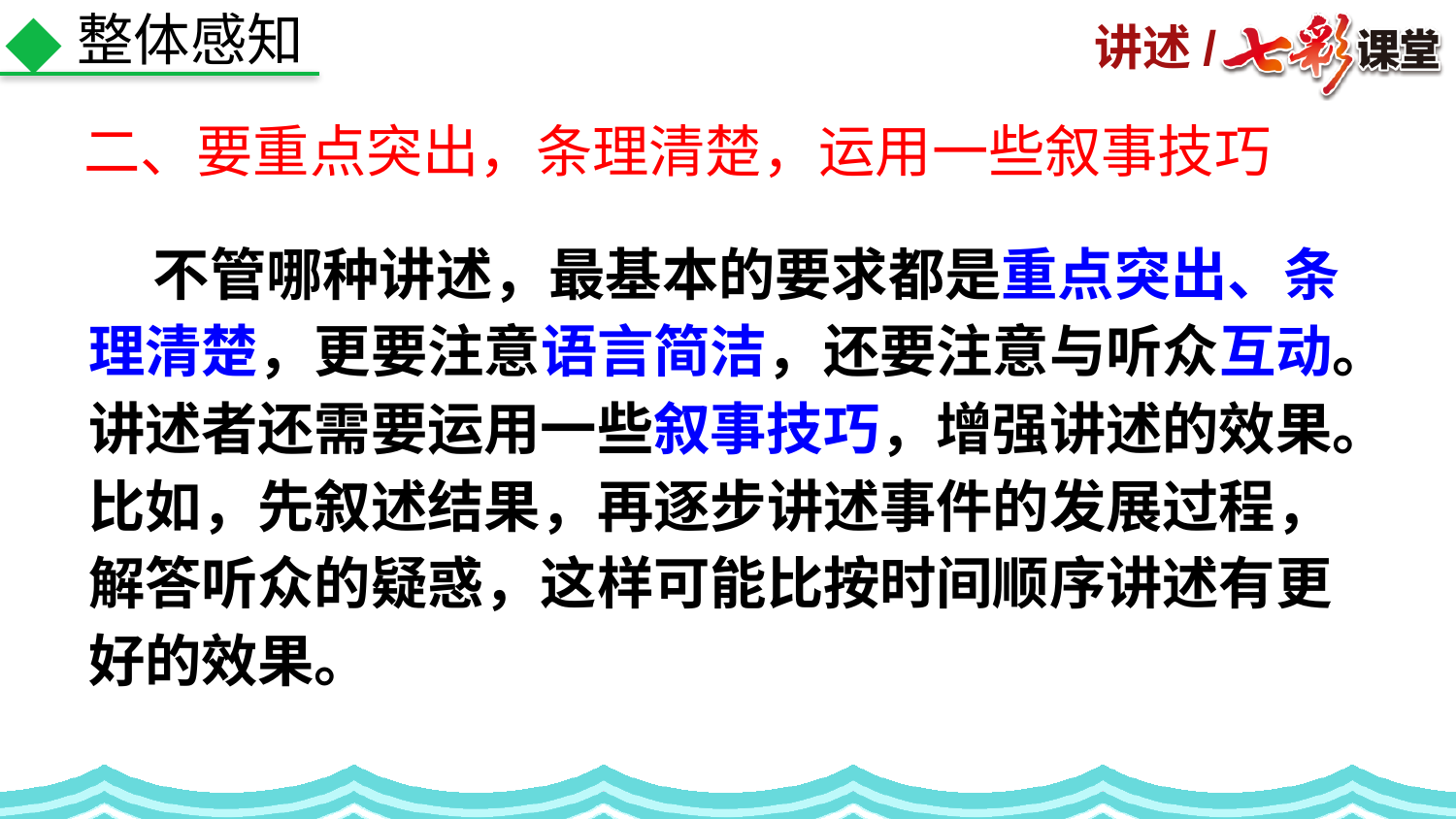

整体感知

二、要重点突出，条理清楚，运用一些叙事技巧
    不管哪种讲述，最基本的要求都是重点突出、条理清楚，更要注意语言简洁，还要注意与听众互动。讲述者还需要运用一些叙事技巧，增强讲述的效果。比如，先叙述结果，再逐步讲述事件的发展过程，解答听众的疑惑，这样可能比按时间顺序讲述有更好的效果。